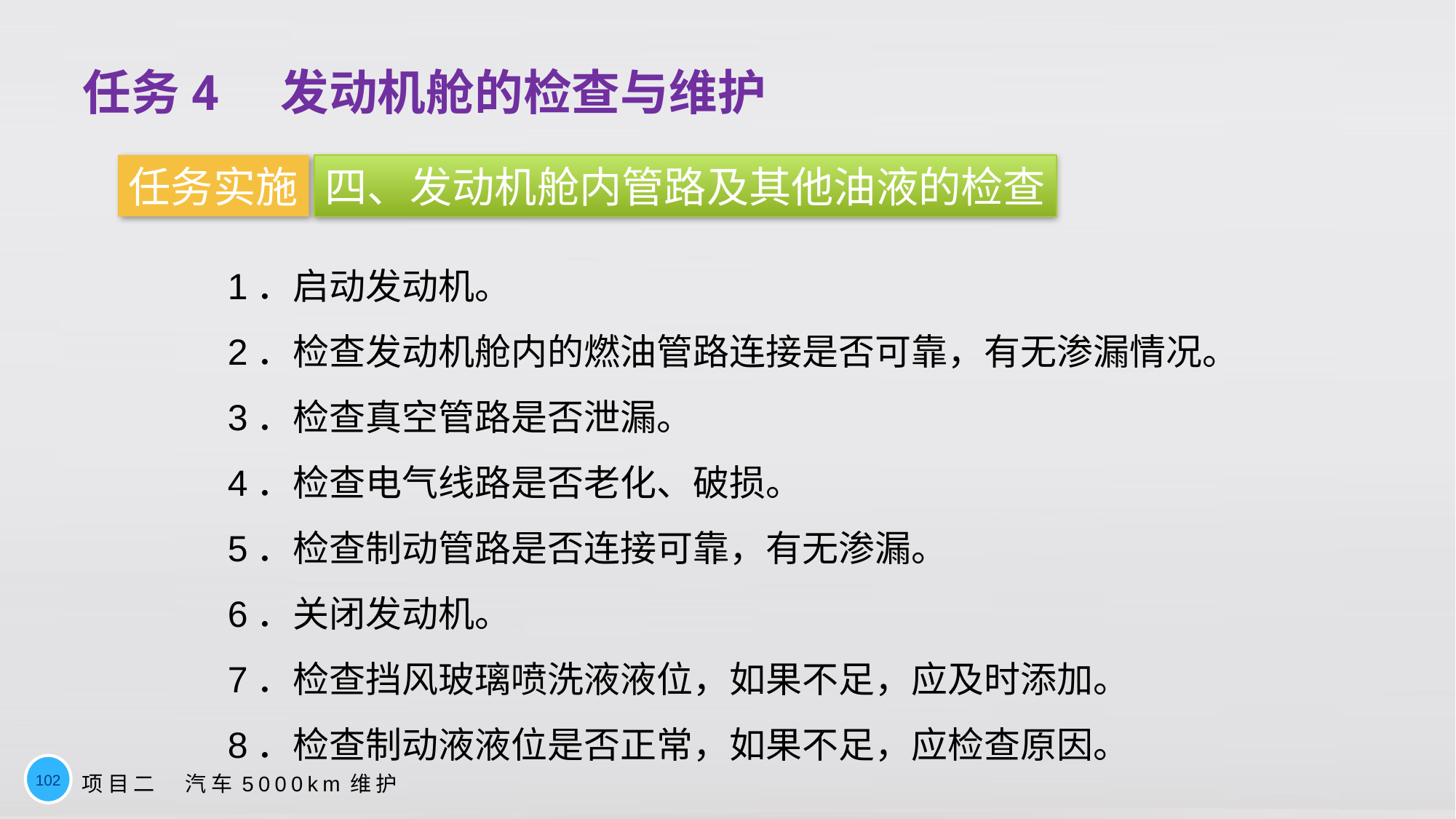

任务4　发动机舱的检查与维护
任务实施
四、发动机舱内管路及其他油液的检查
1．启动发动机。
2．检查发动机舱内的燃油管路连接是否可靠，有无渗漏情况。
3．检查真空管路是否泄漏。
4．检查电气线路是否老化、破损。
5．检查制动管路是否连接可靠，有无渗漏。
6．关闭发动机。
7．检查挡风玻璃喷洗液液位，如果不足，应及时添加。
8．检查制动液液位是否正常，如果不足，应检查原因。
102